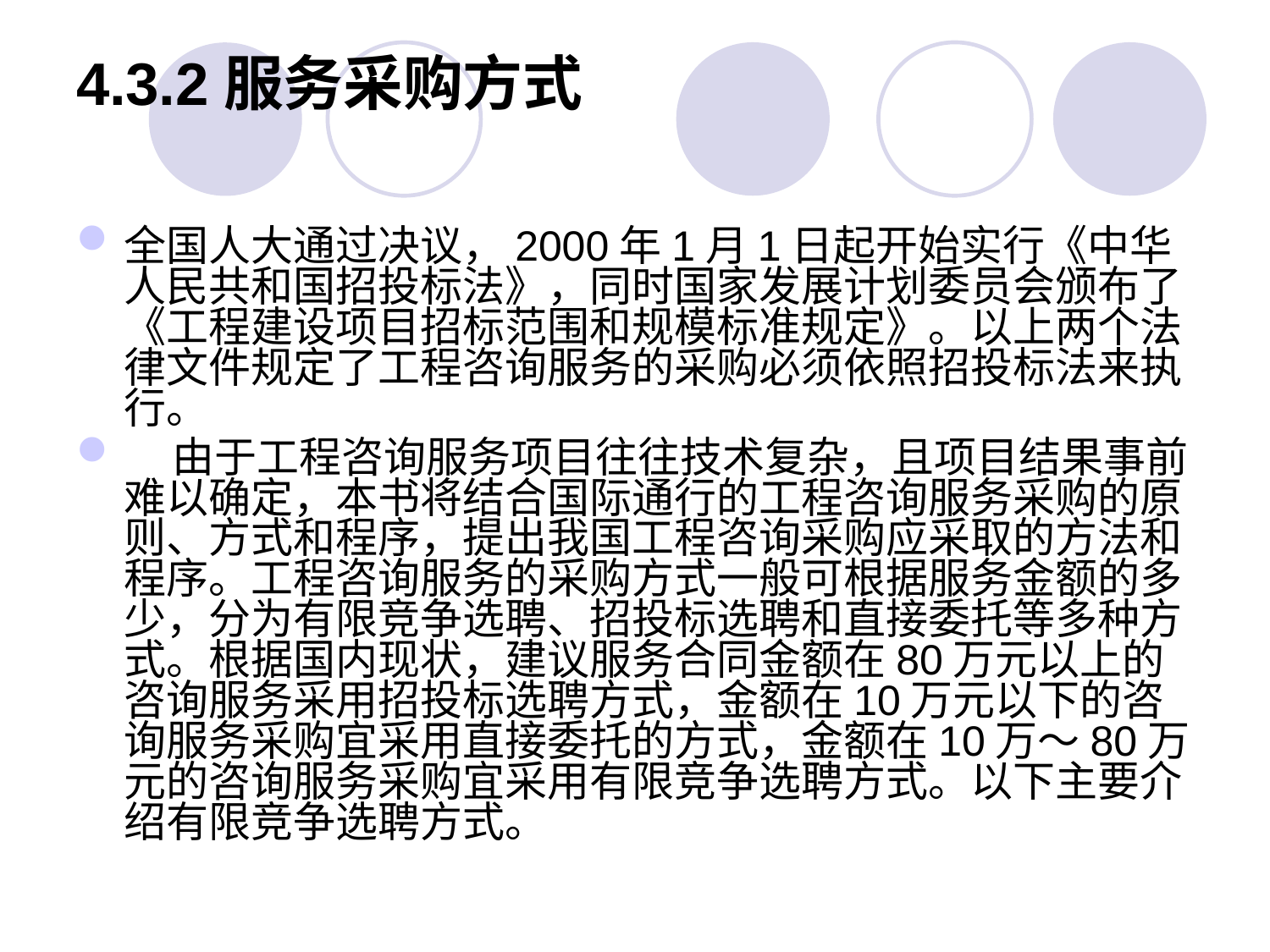

# 4.3.2服务采购方式
全国人大通过决议，2000年1月1日起开始实行《中华人民共和国招投标法》，同时国家发展计划委员会颁布了《工程建设项目招标范围和规模标准规定》。以上两个法律文件规定了工程咨询服务的采购必须依照招投标法来执行。
    由于工程咨询服务项目往往技术复杂，且项目结果事前难以确定，本书将结合国际通行的工程咨询服务采购的原则、方式和程序，提出我国工程咨询采购应采取的方法和程序。工程咨询服务的采购方式一般可根据服务金额的多少，分为有限竞争选聘、招投标选聘和直接委托等多种方式。根据国内现状，建议服务合同金额在80万元以上的咨询服务采用招投标选聘方式，金额在10万元以下的咨询服务采购宜采用直接委托的方式，金额在10万～80万元的咨询服务采购宜采用有限竞争选聘方式。以下主要介绍有限竞争选聘方式。